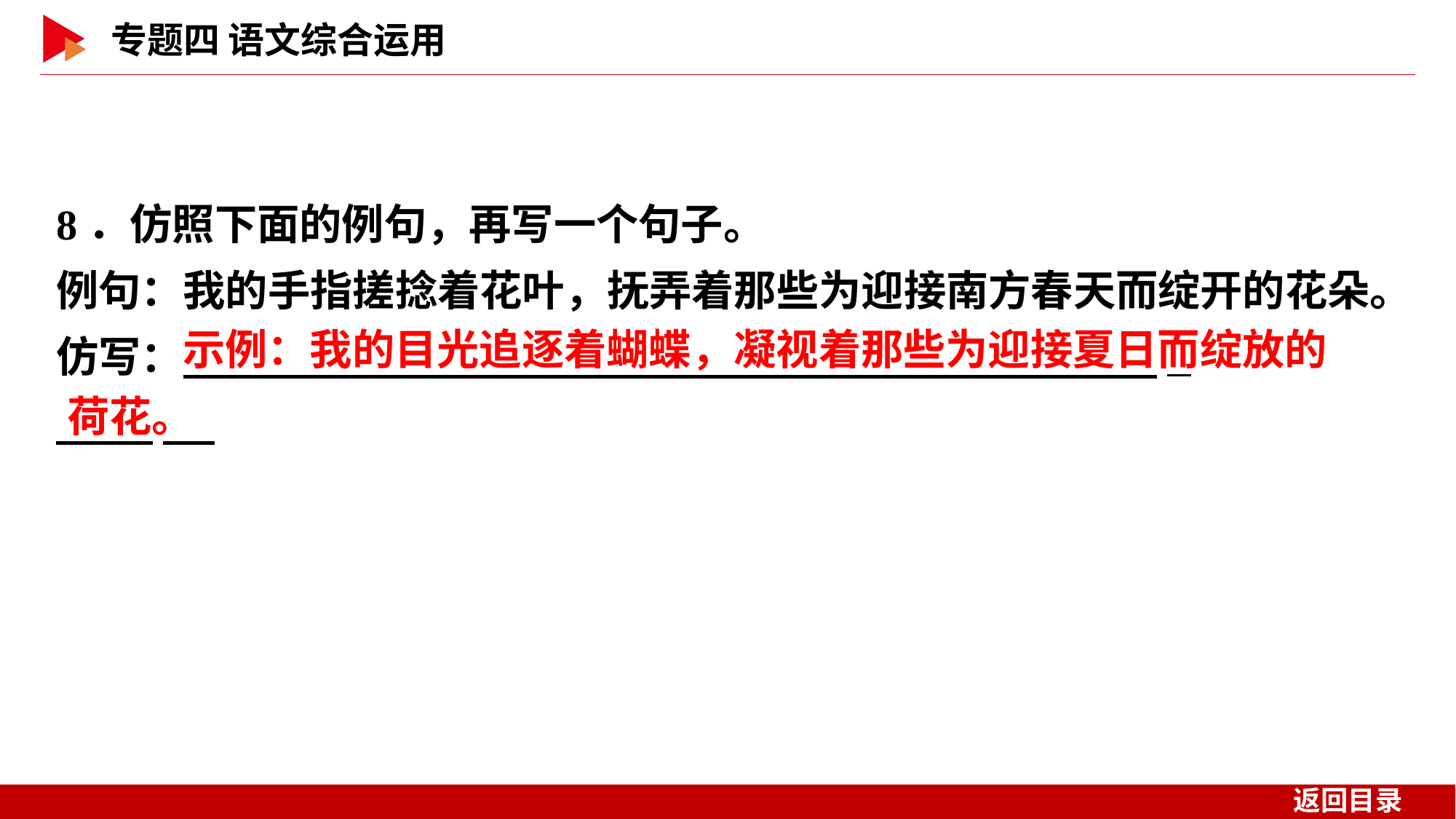

8．仿照下面的例句，再写一个句子。
例句：我的手指搓捻着花叶，抚弄着那些为迎接南方春天而绽开的花朵。
仿写：                                                                                                     _

示例：我的目光追逐着蝴蝶，凝视着那些为迎接夏日而绽放的
荷花。